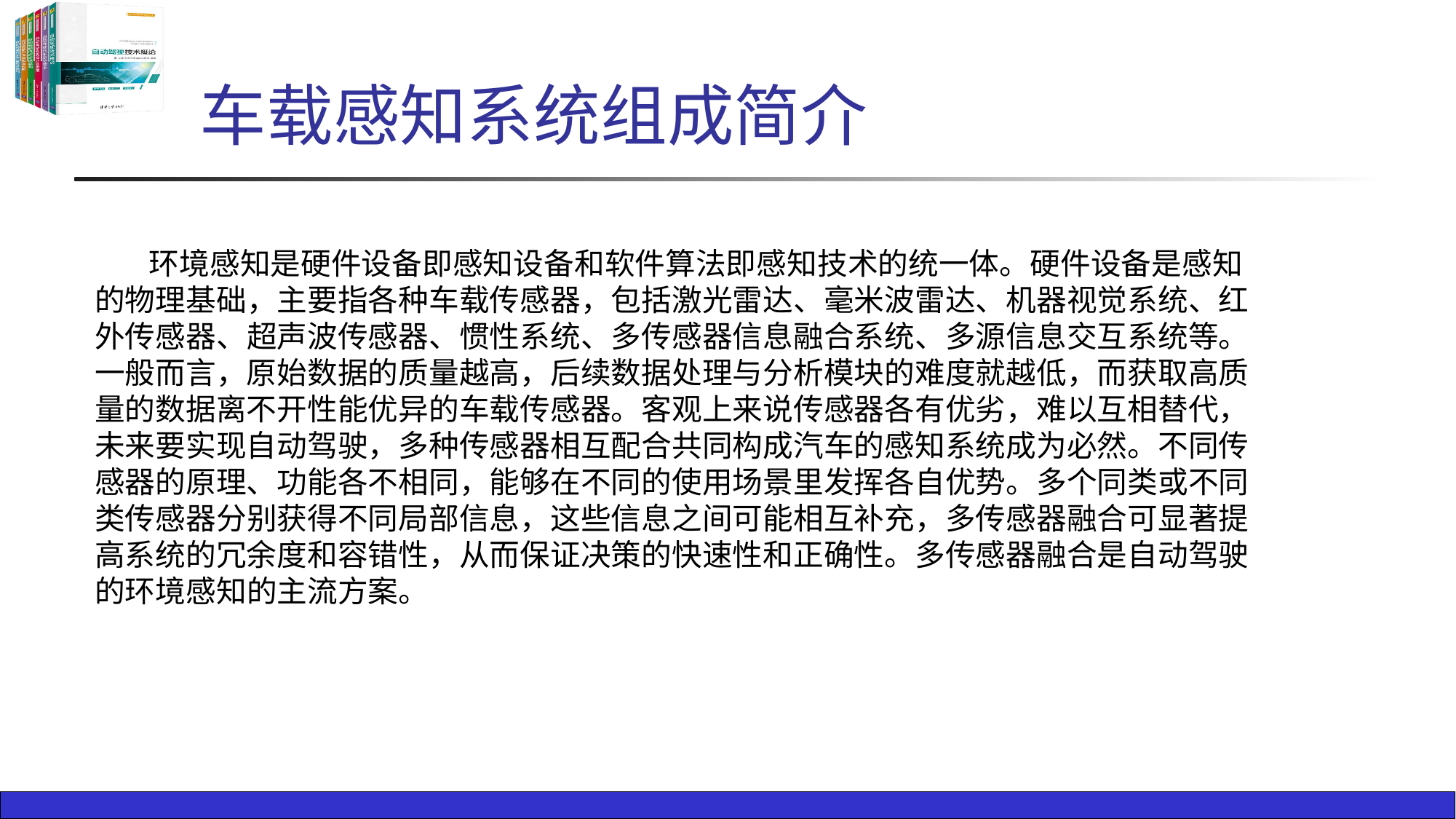

# 车载感知系统组成简介
       环境感知是硬件设备即感知设备和软件算法即感知技术的统一体。硬件设备是感知的物理基础，主要指各种车载传感器，包括激光雷达、毫米波雷达、机器视觉系统、红外传感器、超声波传感器、惯性系统、多传感器信息融合系统、多源信息交互系统等。一般而言，原始数据的质量越高，后续数据处理与分析模块的难度就越低，而获取高质量的数据离不开性能优异的车载传感器。客观上来说传感器各有优劣，难以互相替代，未来要实现自动驾驶，多种传感器相互配合共同构成汽车的感知系统成为必然。不同传感器的原理、功能各不相同，能够在不同的使用场景里发挥各自优势。多个同类或不同类传感器分别获得不同局部信息，这些信息之间可能相互补充，多传感器融合可显著提高系统的冗余度和容错性，从而保证决策的快速性和正确性。多传感器融合是自动驾驶的环境感知的主流方案。